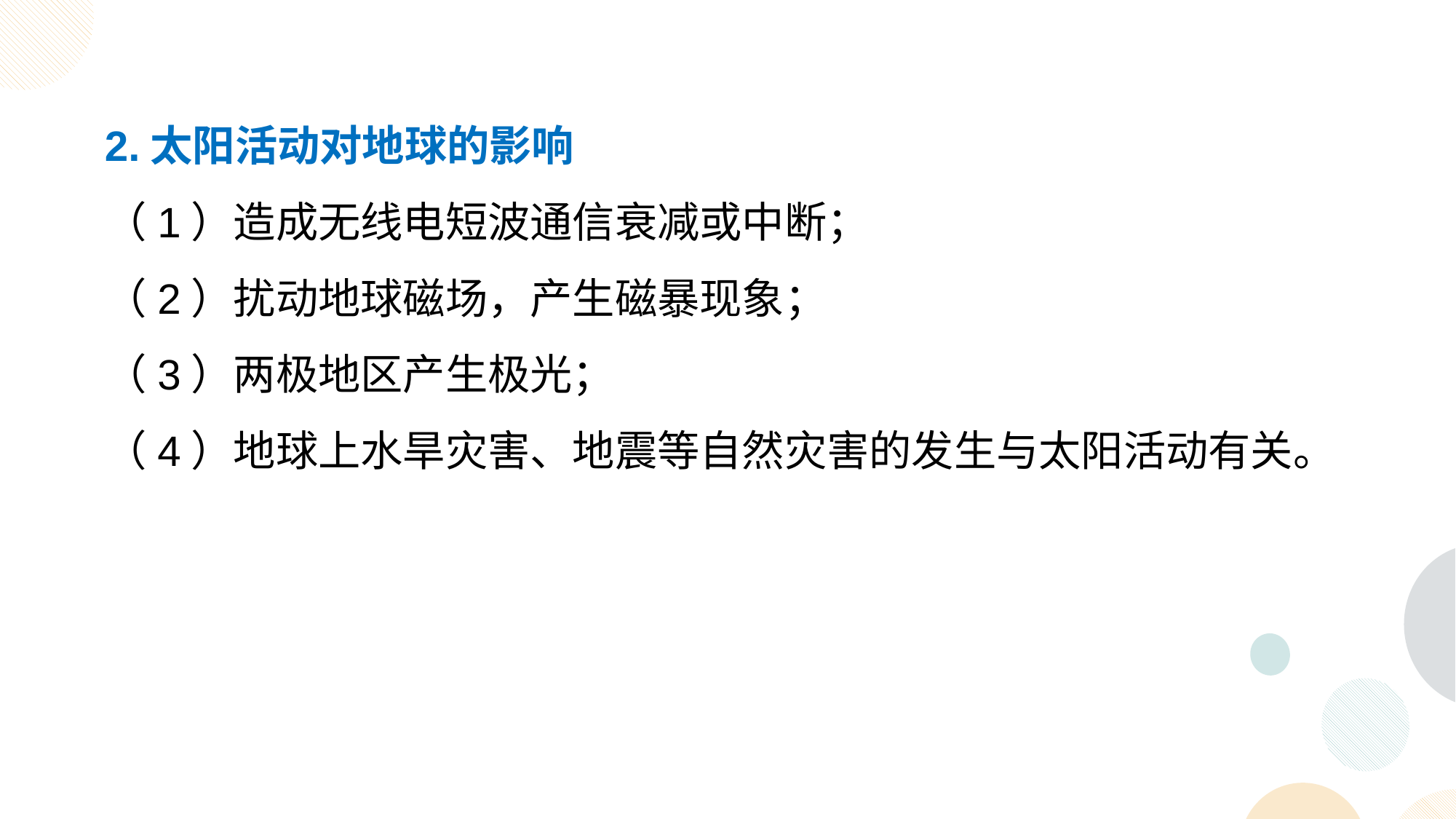

2.太阳活动对地球的影响
（1）造成无线电短波通信衰减或中断；
（2）扰动地球磁场，产生磁暴现象；
（3）两极地区产生极光；
（4）地球上水旱灾害、地震等自然灾害的发生与太阳活动有关。